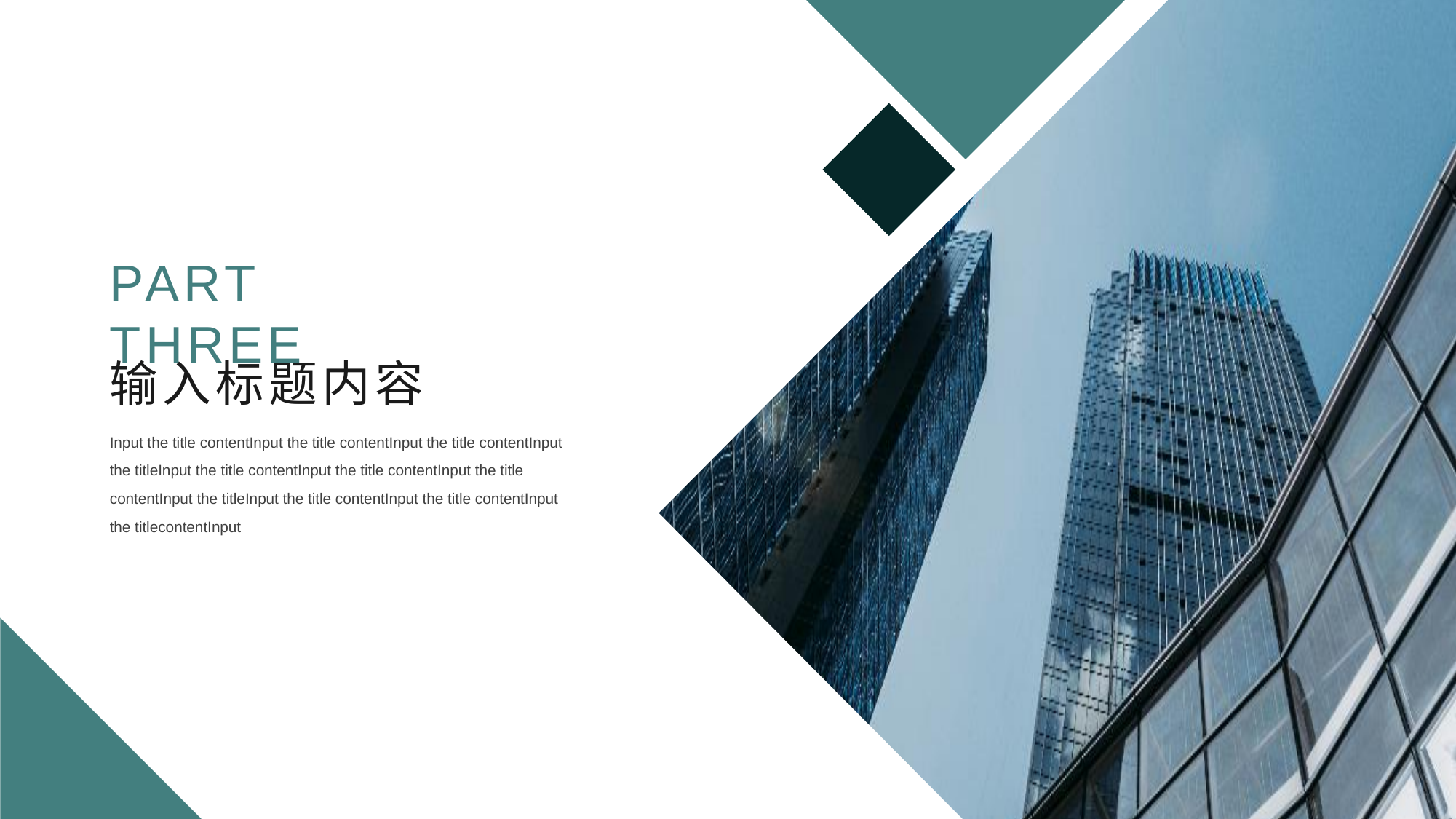

PART  THREE
输入标题内容
Input the title contentInput the title contentInput the title contentInput the titleInput the title contentInput the title contentInput the title contentInput the titleInput the title contentInput the title contentInput the titlecontentInput